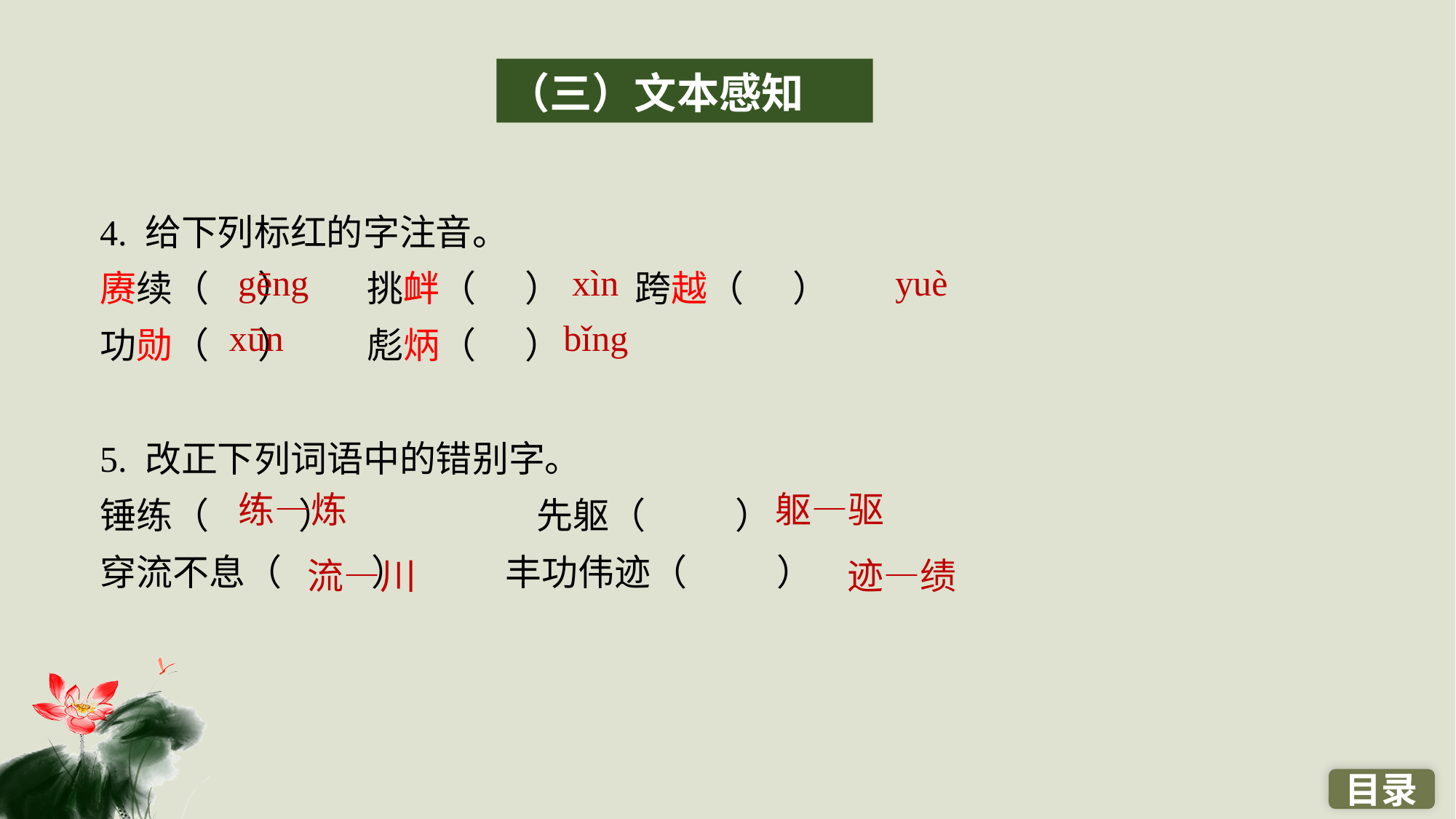

（三）文本感知
4. 给下列标红的字注音。
赓续（      ）　　挑衅（      ）　　跨越（      ）
功勋（      ）　　彪炳（      ）

5. 改正下列词语中的错别字。
锤练（           ）　		先躯（           ）
穿流不息（           ）　　   丰功伟迹（           ）
gēng
xìn
yuè
xūn
bǐng
练—炼
躯—驱
流—川
迹—绩